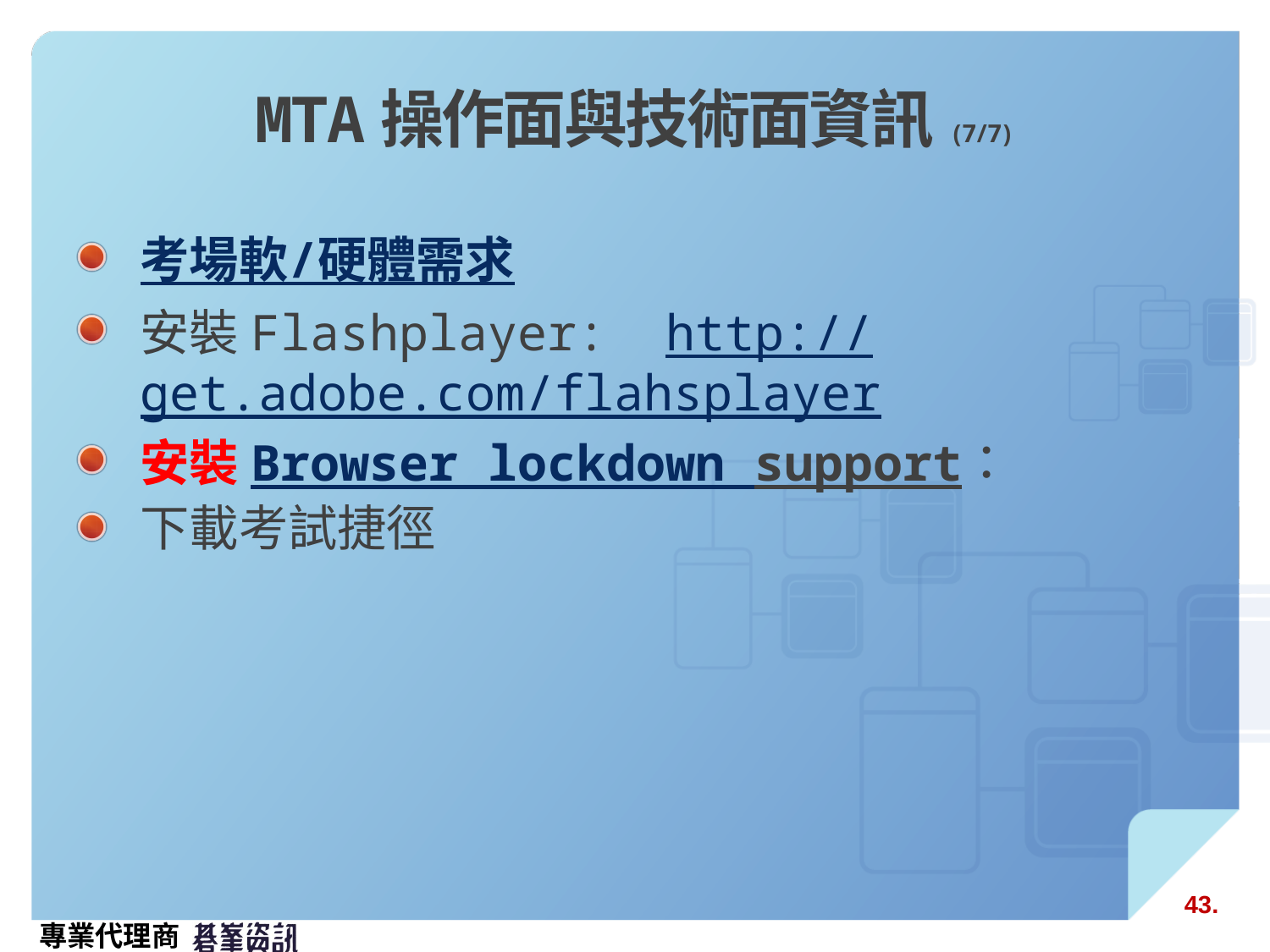

# MTA操作面與技術面資訊(7/7)
考場軟/硬體需求
安裝Flashplayer:  http://get.adobe.com/flahsplayer
安裝Browser lockdown support：
下載考試捷徑

43.